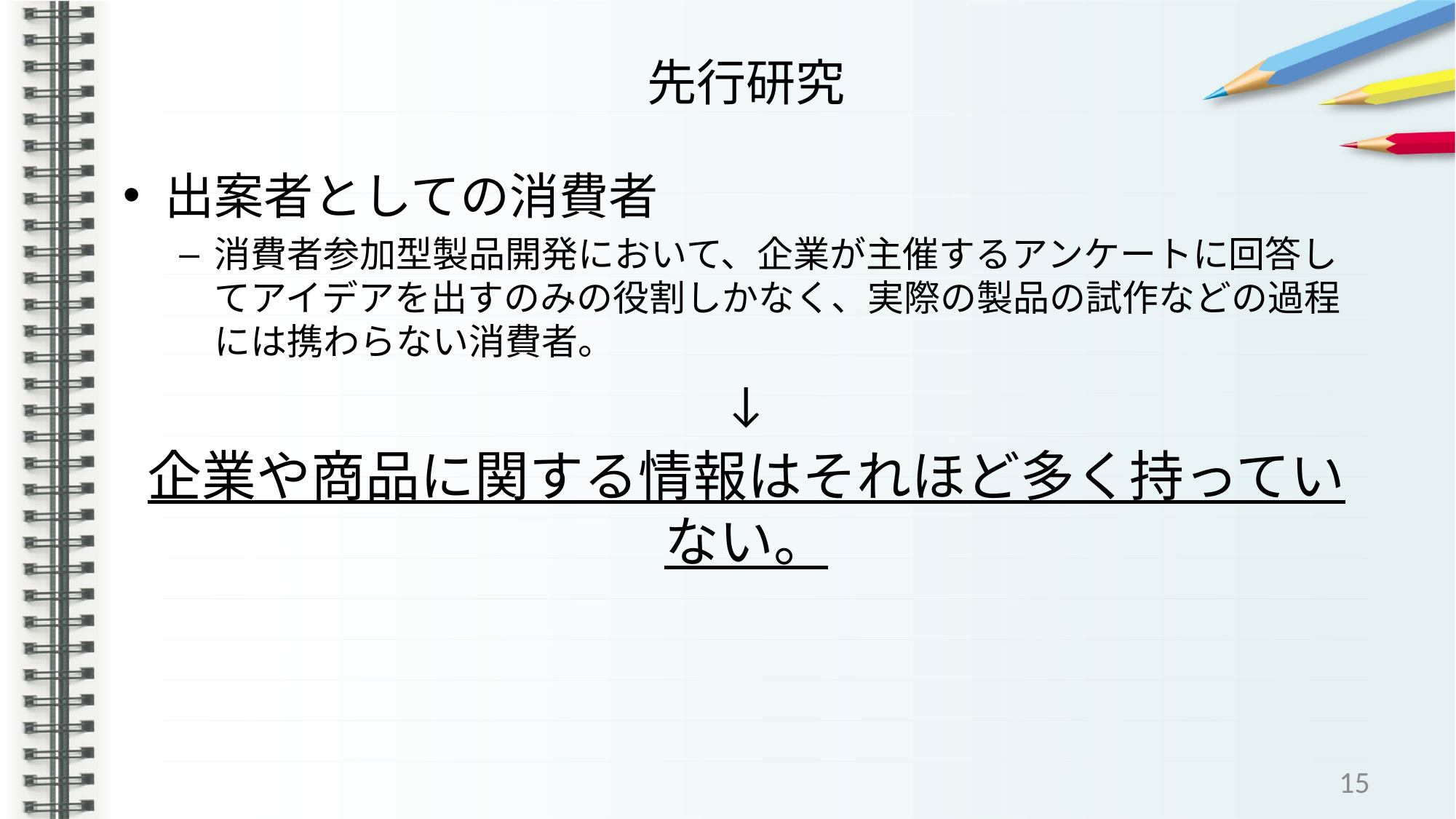

# 先行研究
出案者としての消費者
消費者参加型製品開発において、企業が主催するアンケートに回答してアイデアを出すのみの役割しかなく、実際の製品の試作などの過程には携わらない消費者。
↓
企業や商品に関する情報はそれほど多く持っていない。

15